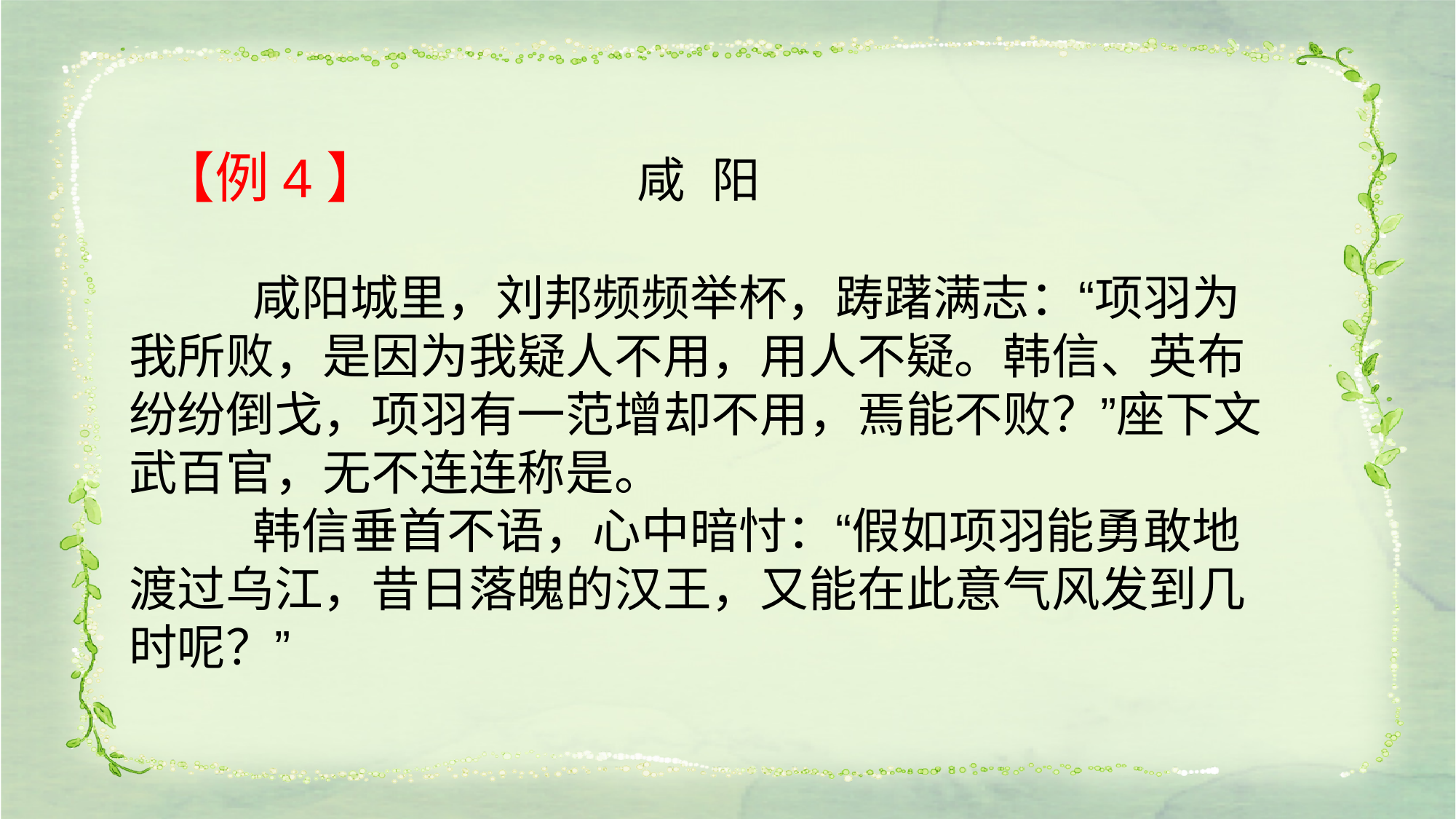

【例4】                     咸  阳

      咸阳城里，刘邦频频举杯，踌躇满志：“项羽为我所败，是因为我疑人不用，用人不疑。韩信、英布纷纷倒戈，项羽有一范增却不用，焉能不败？”座下文武百官，无不连连称是。
      韩信垂首不语，心中暗忖：“假如项羽能勇敢地渡过乌江，昔日落魄的汉王，又能在此意气风发到几时呢？”